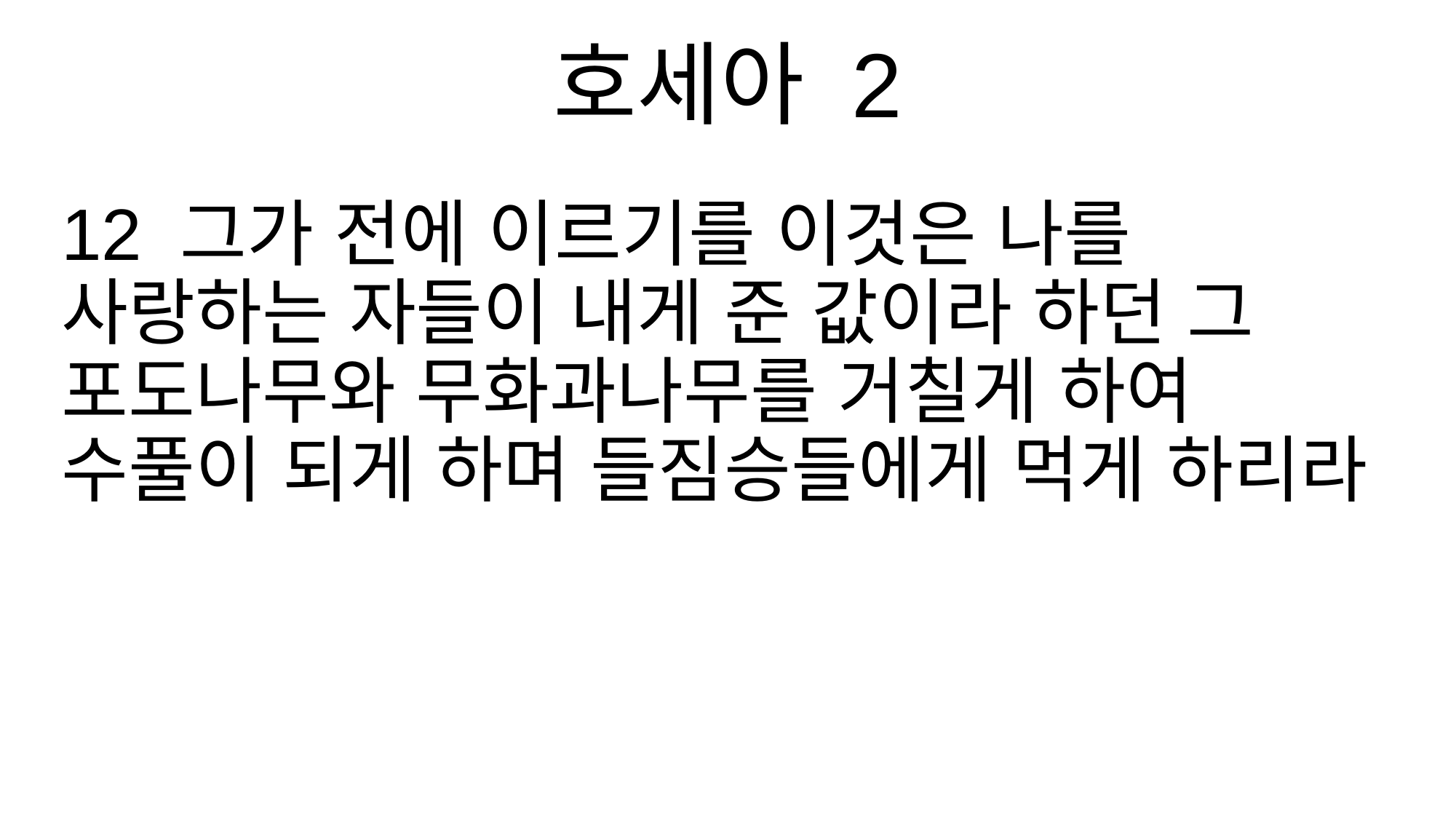

호세아 2
12 그가 전에 이르기를 이것은 나를 사랑하는 자들이 내게 준 값이라 하던 그 포도나무와 무화과나무를 거칠게 하여 수풀이 되게 하며 들짐승들에게 먹게 하리라